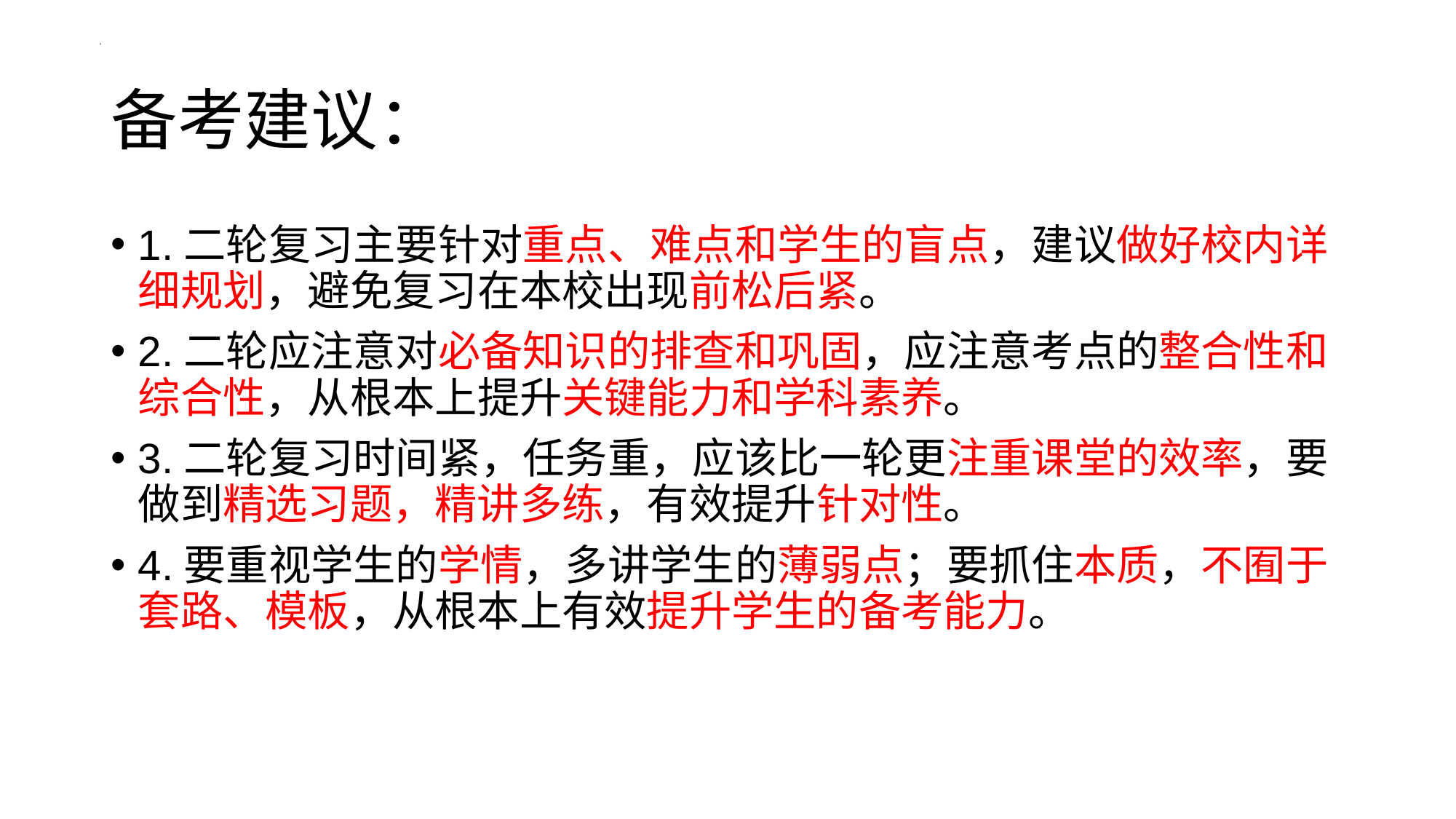

# 备考建议：
1.二轮复习主要针对重点、难点和学生的盲点，建议做好校内详细规划，避免复习在本校出现前松后紧。
2.二轮应注意对必备知识的排查和巩固，应注意考点的整合性和综合性，从根本上提升关键能力和学科素养。
3.二轮复习时间紧，任务重，应该比一轮更注重课堂的效率，要做到精选习题，精讲多练，有效提升针对性。
4.要重视学生的学情，多讲学生的薄弱点；要抓住本质，不囿于套路、模板，从根本上有效提升学生的备考能力。